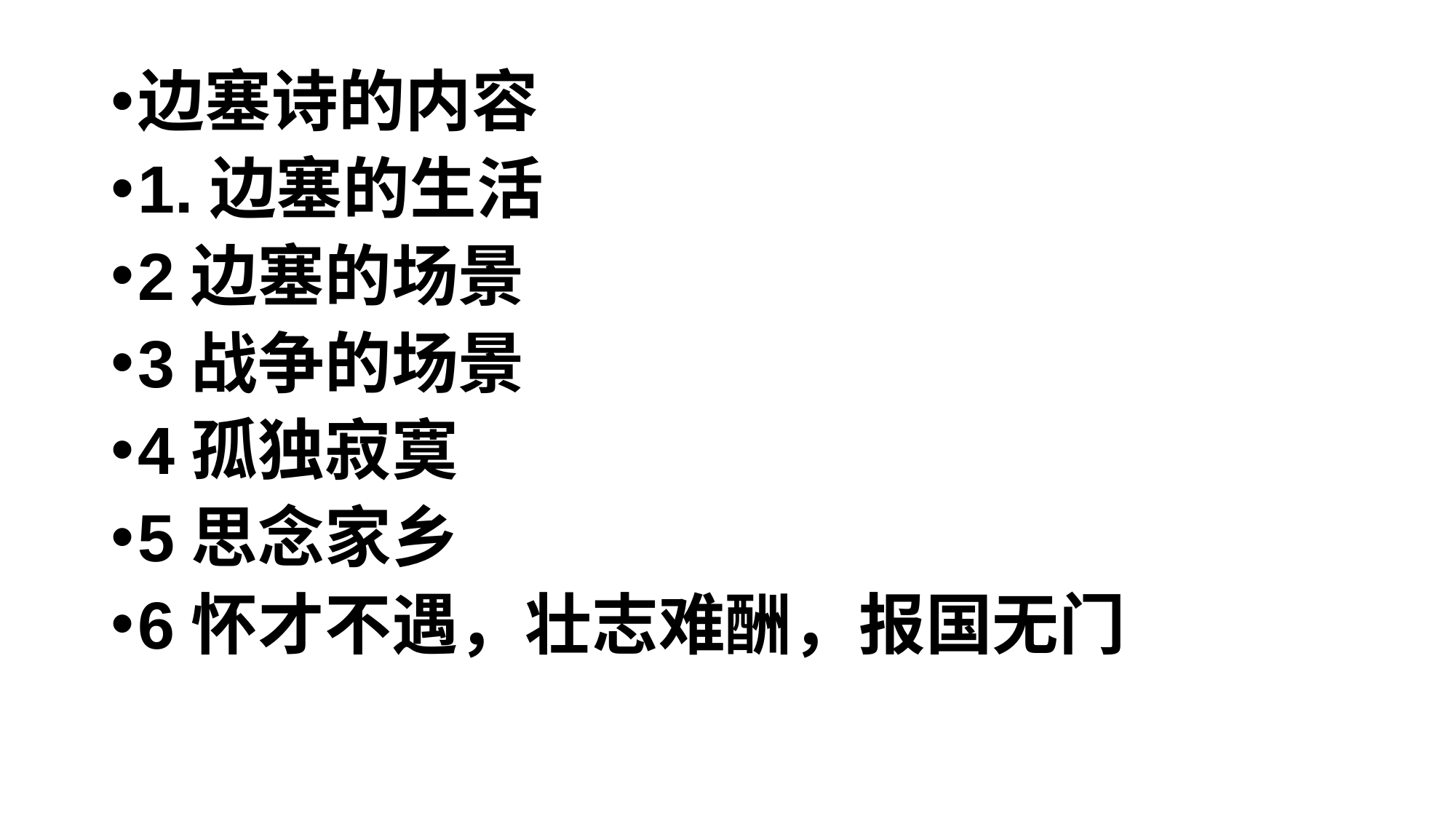

边塞诗的内容
1.边塞的生活
2边塞的场景
3战争的场景
4孤独寂寞
5思念家乡
6怀才不遇，壮志难酬，报国无门